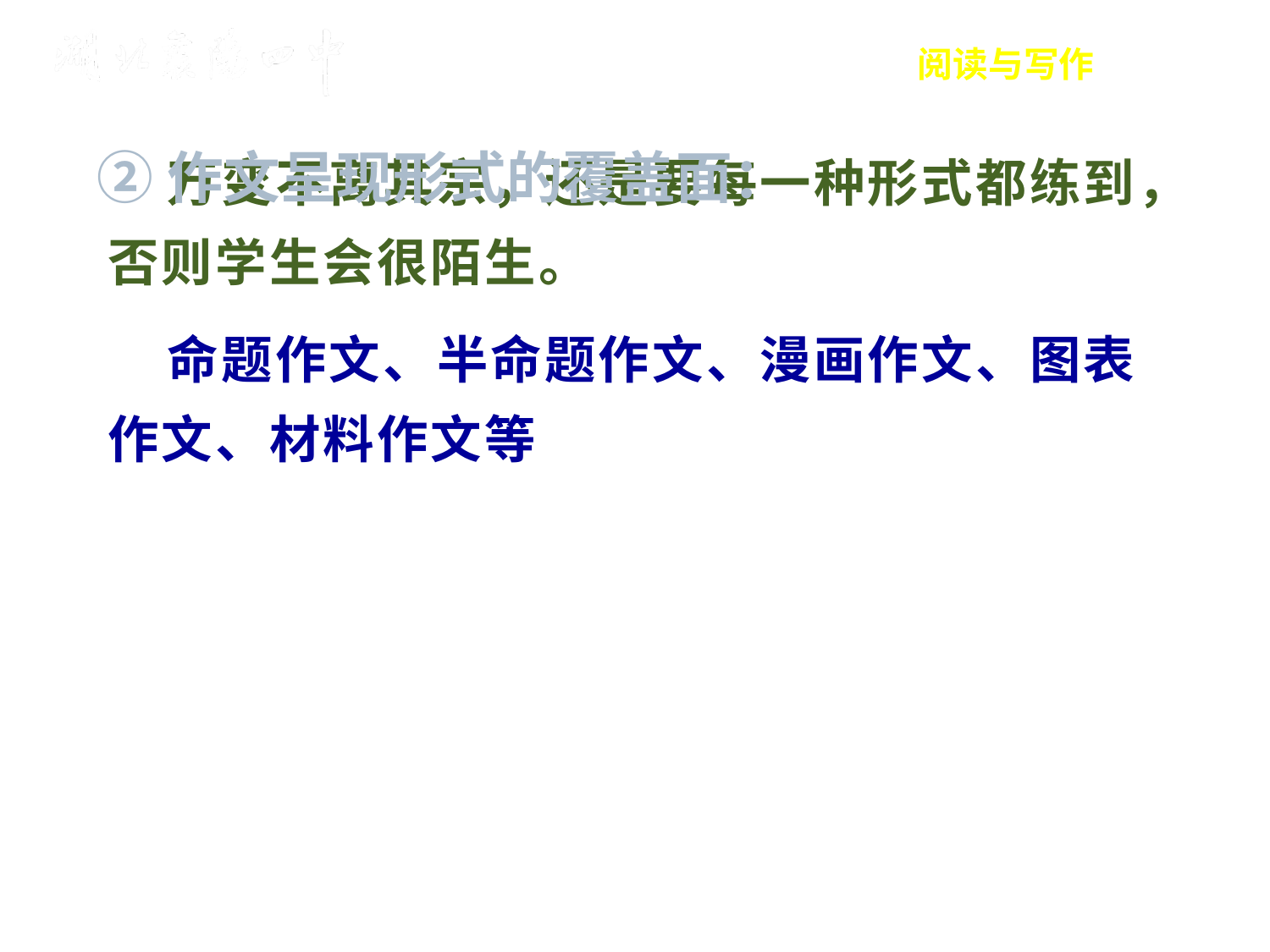

阅读与写作
     万变不离其宗，还是要每一种形式都练到，否则学生会很陌生。
     命题作文、半命题作文、漫画作文、图表作文、材料作文等
②作文呈现形式的覆盖面：